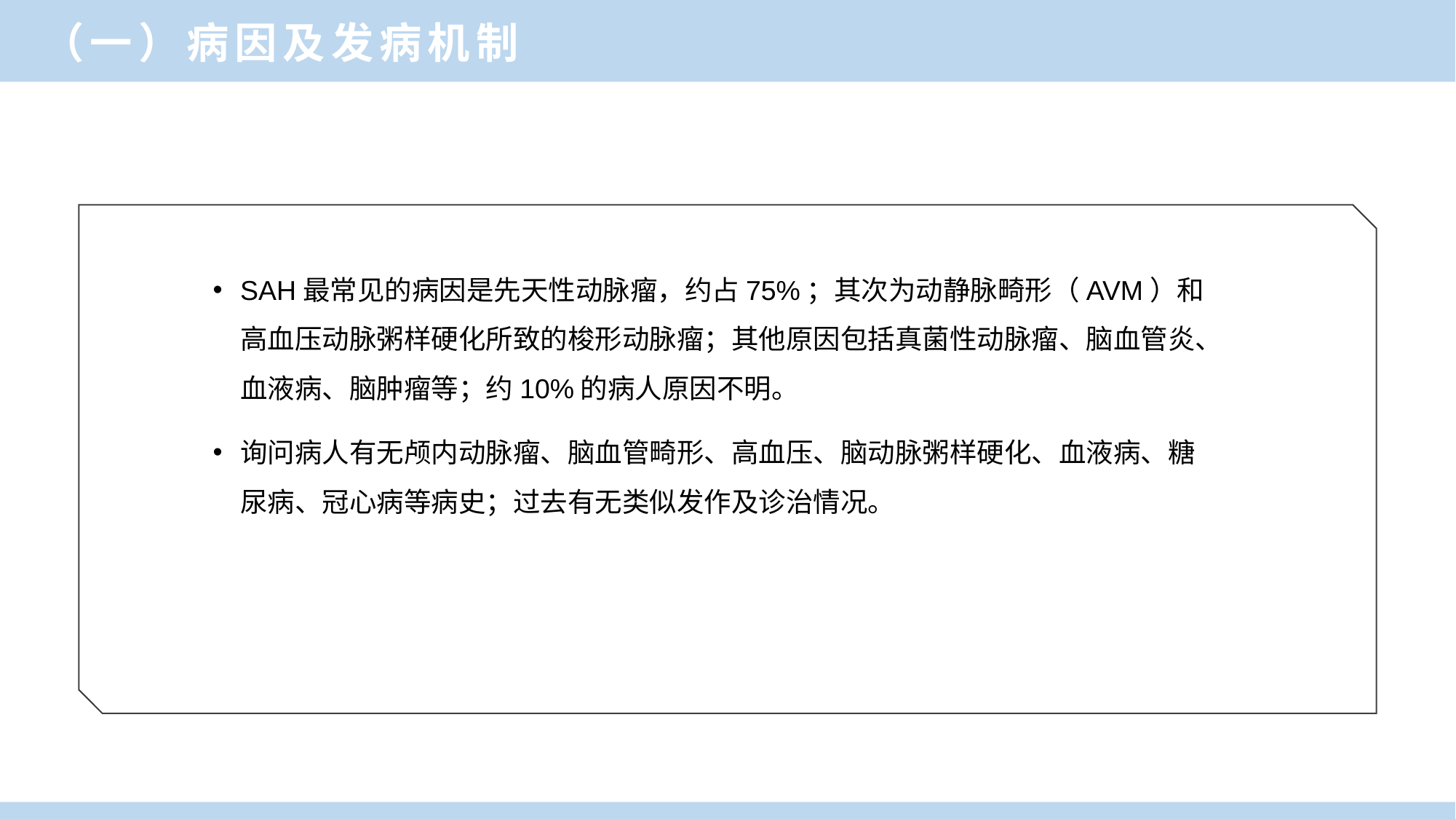

（一）病因及发病机制

SAH最常见的病因是先天性动脉瘤，约占75%；其次为动静脉畸形（AVM）和高血压动脉粥样硬化所致的梭形动脉瘤；其他原因包括真菌性动脉瘤、脑血管炎、血液病、脑肿瘤等；约10%的病人原因不明。
询问病人有无颅内动脉瘤、脑血管畸形、高血压、脑动脉粥样硬化、血液病、糖尿病、冠心病等病史；过去有无类似发作及诊治情况。